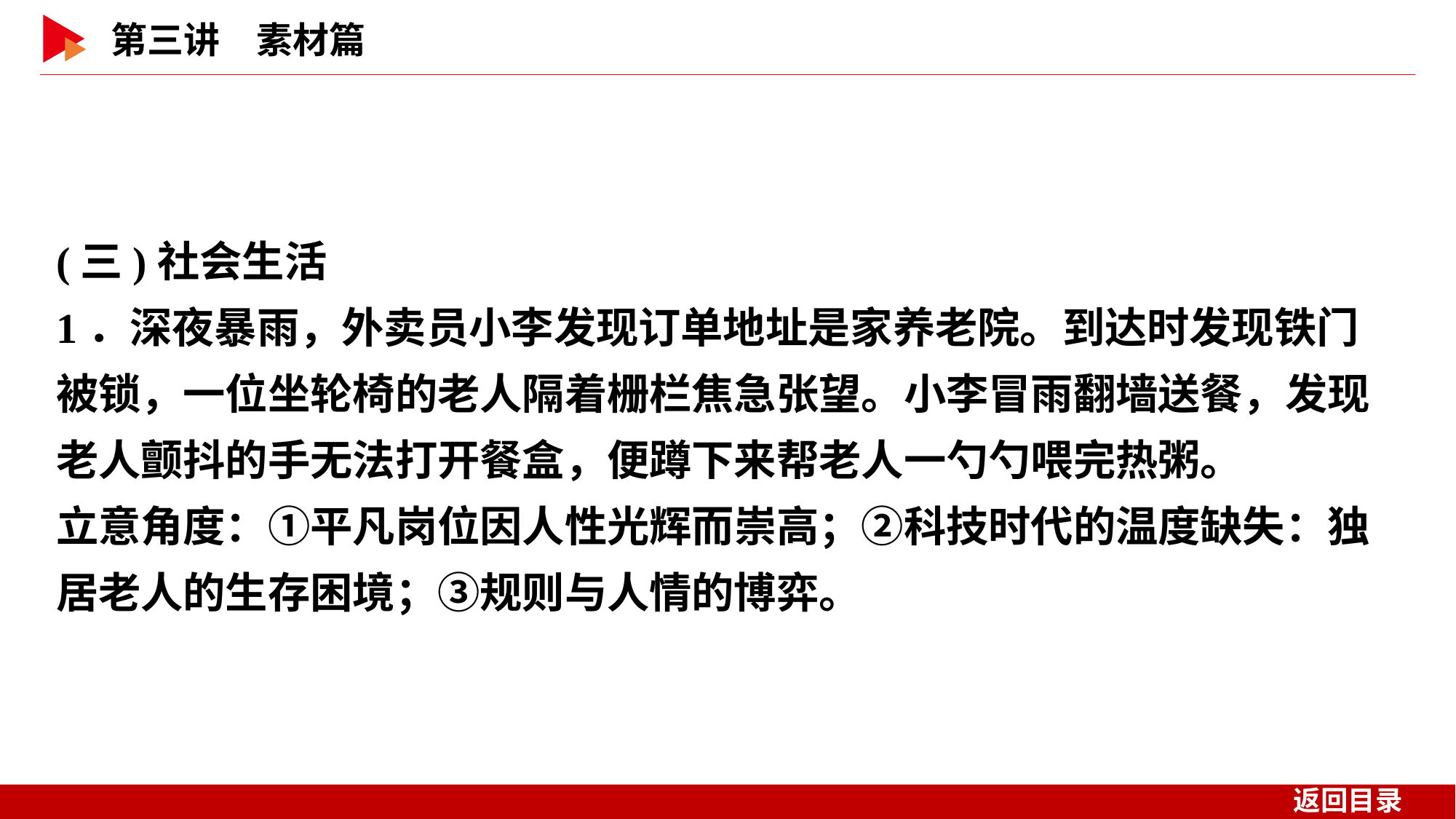

(三)社会生活
1．深夜暴雨，外卖员小李发现订单地址是家养老院。到达时发现铁门被锁，一位坐轮椅的老人隔着栅栏焦急张望。小李冒雨翻墙送餐，发现老人颤抖的手无法打开餐盒，便蹲下来帮老人一勺勺喂完热粥。
立意角度：①平凡岗位因人性光辉而崇高；②科技时代的温度缺失：独居老人的生存困境；③规则与人情的博弈。